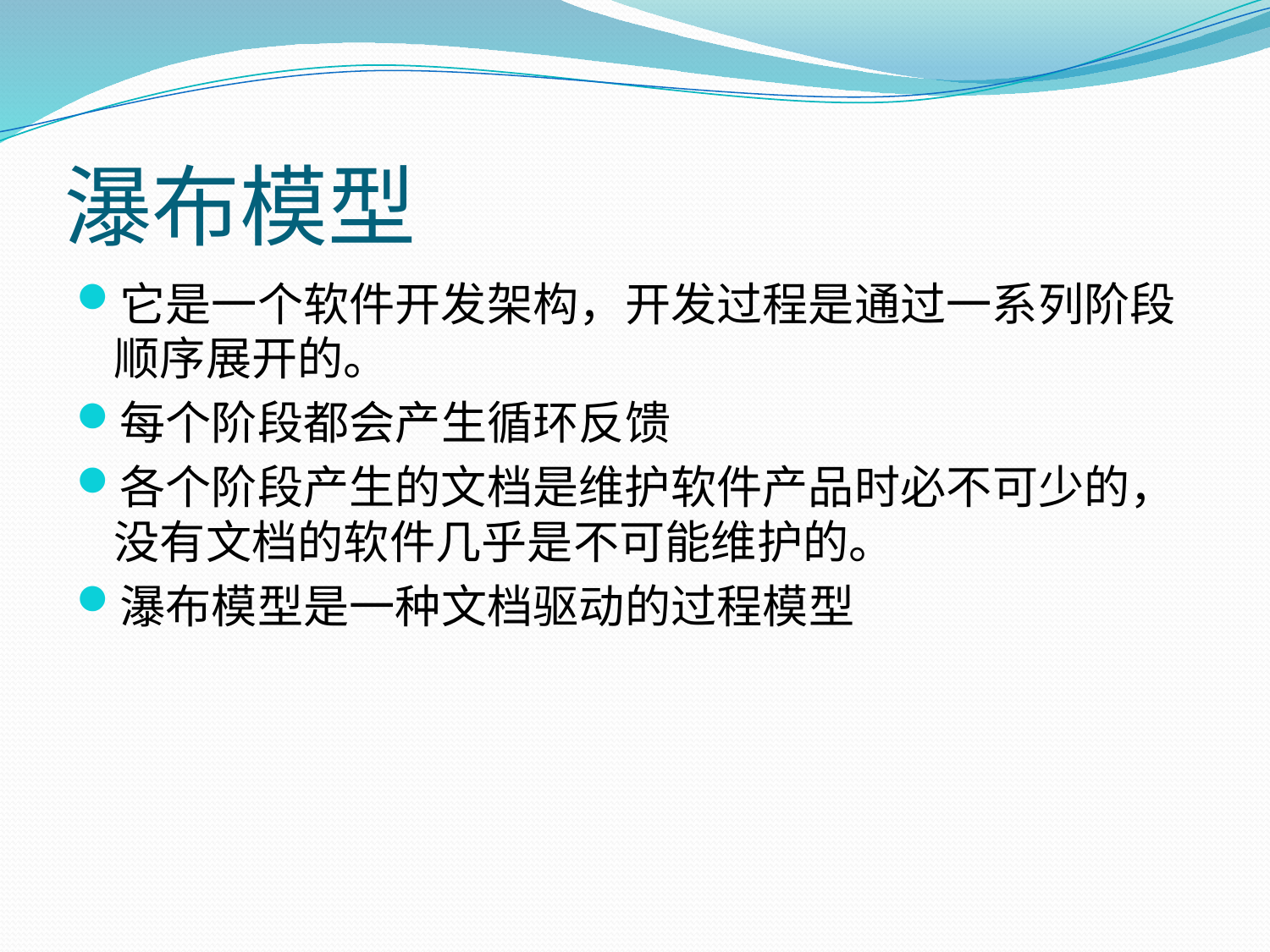

# 瀑布模型
它是一个软件开发架构，开发过程是通过一系列阶段顺序展开的。
每个阶段都会产生循环反馈
各个阶段产生的文档是维护软件产品时必不可少的，没有文档的软件几乎是不可能维护的。
瀑布模型是一种文档驱动的过程模型